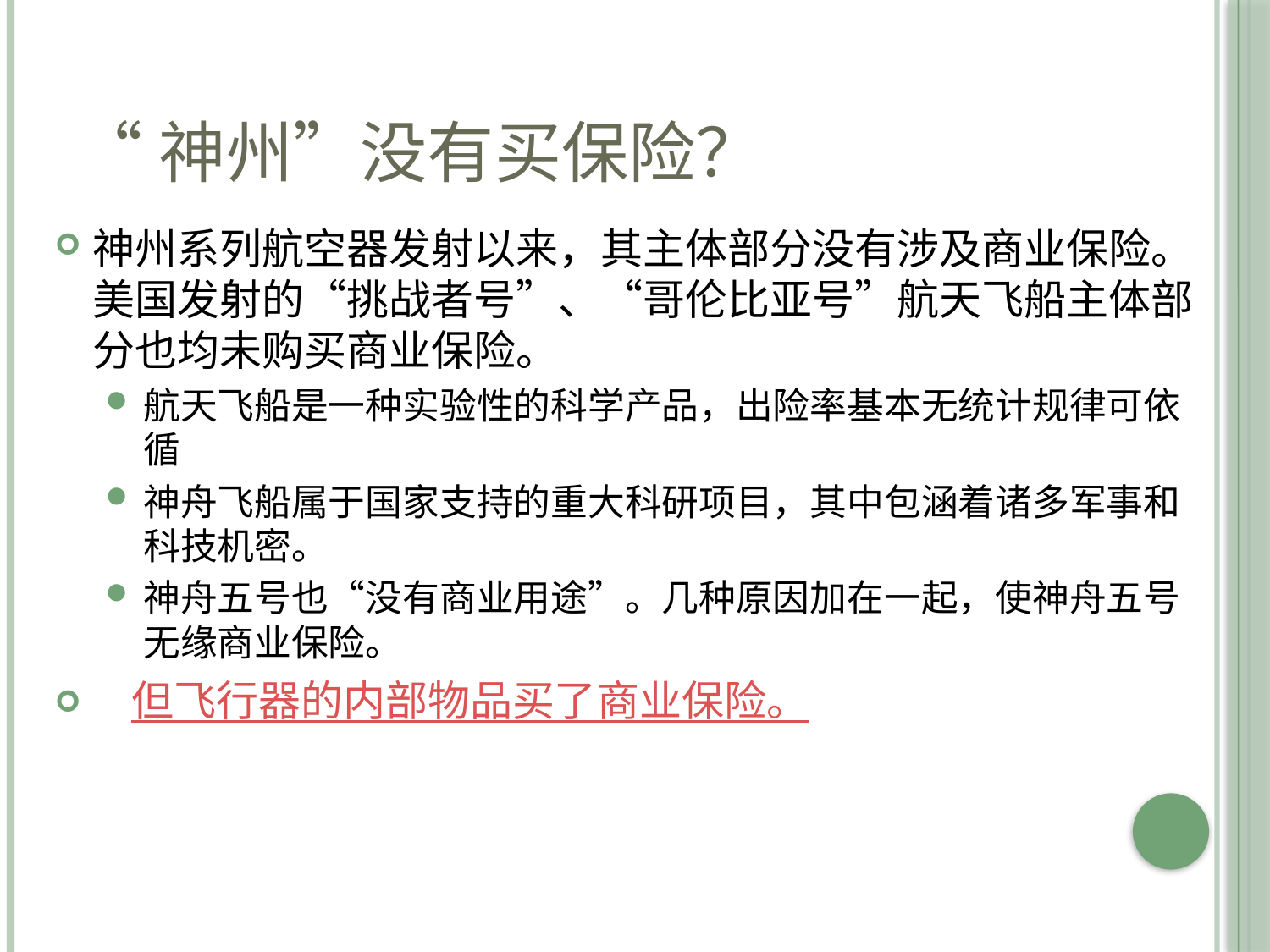

# “神州”没有买保险？
神州系列航空器发射以来，其主体部分没有涉及商业保险。美国发射的“挑战者号”、“哥伦比亚号”航天飞船主体部分也均未购买商业保险。
航天飞船是一种实验性的科学产品，出险率基本无统计规律可依循
神舟飞船属于国家支持的重大科研项目，其中包涵着诸多军事和科技机密。
神舟五号也“没有商业用途”。几种原因加在一起，使神舟五号无缘商业保险。
   但飞行器的内部物品买了商业保险。